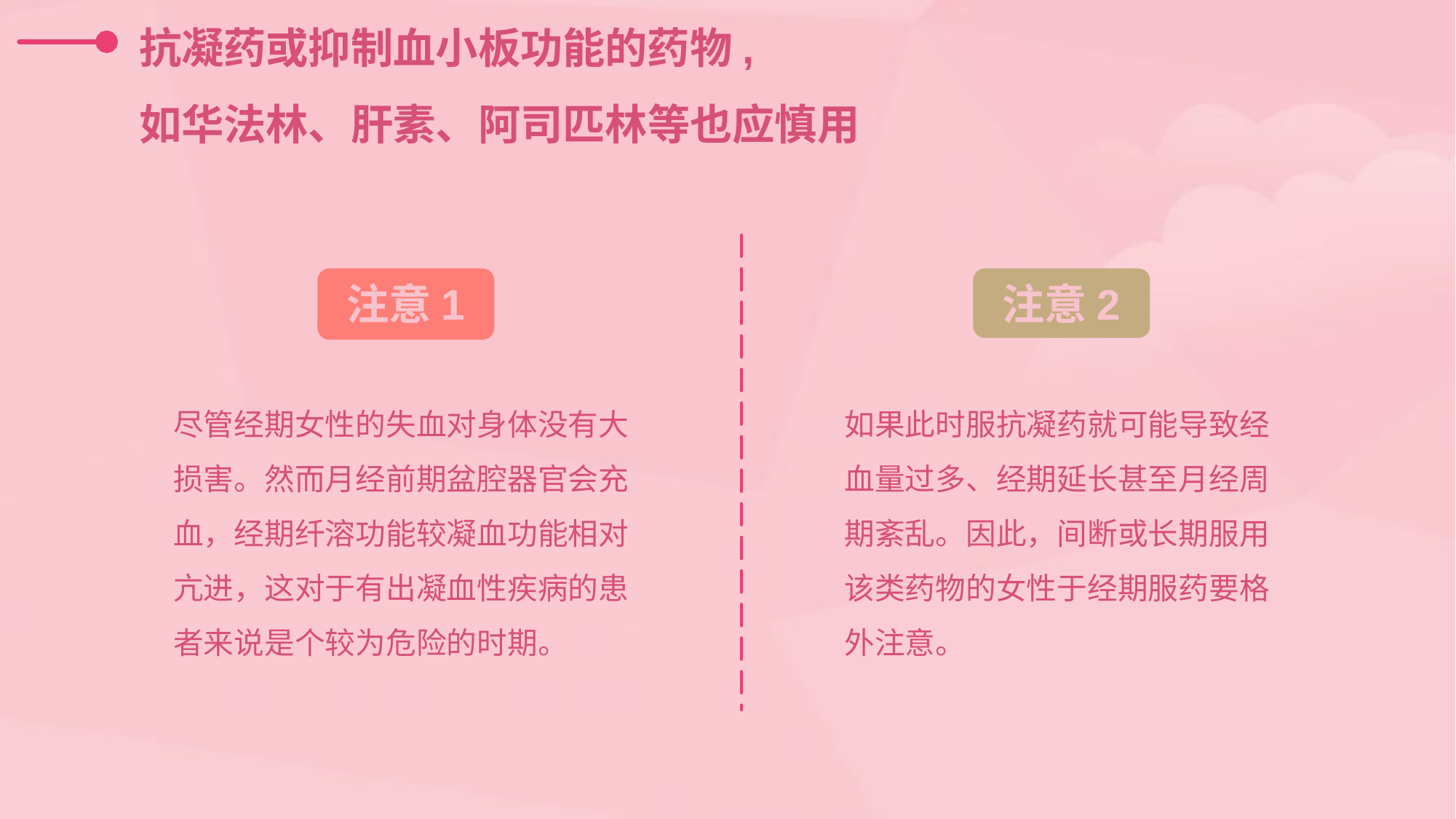

抗凝药或抑制血小板功能的药物,
如华法林、肝素、阿司匹林等也应慎用
注意1
尽管经期女性的失血对身体没有大损害。然而月经前期盆腔器官会充血，经期纤溶功能较凝血功能相对亢进，这对于有出凝血性疾病的患者来说是个较为危险的时期。
注意2
如果此时服抗凝药就可能导致经血量过多、经期延长甚至月经周期紊乱。因此，间断或长期服用该类药物的女性于经期服药要格外注意。